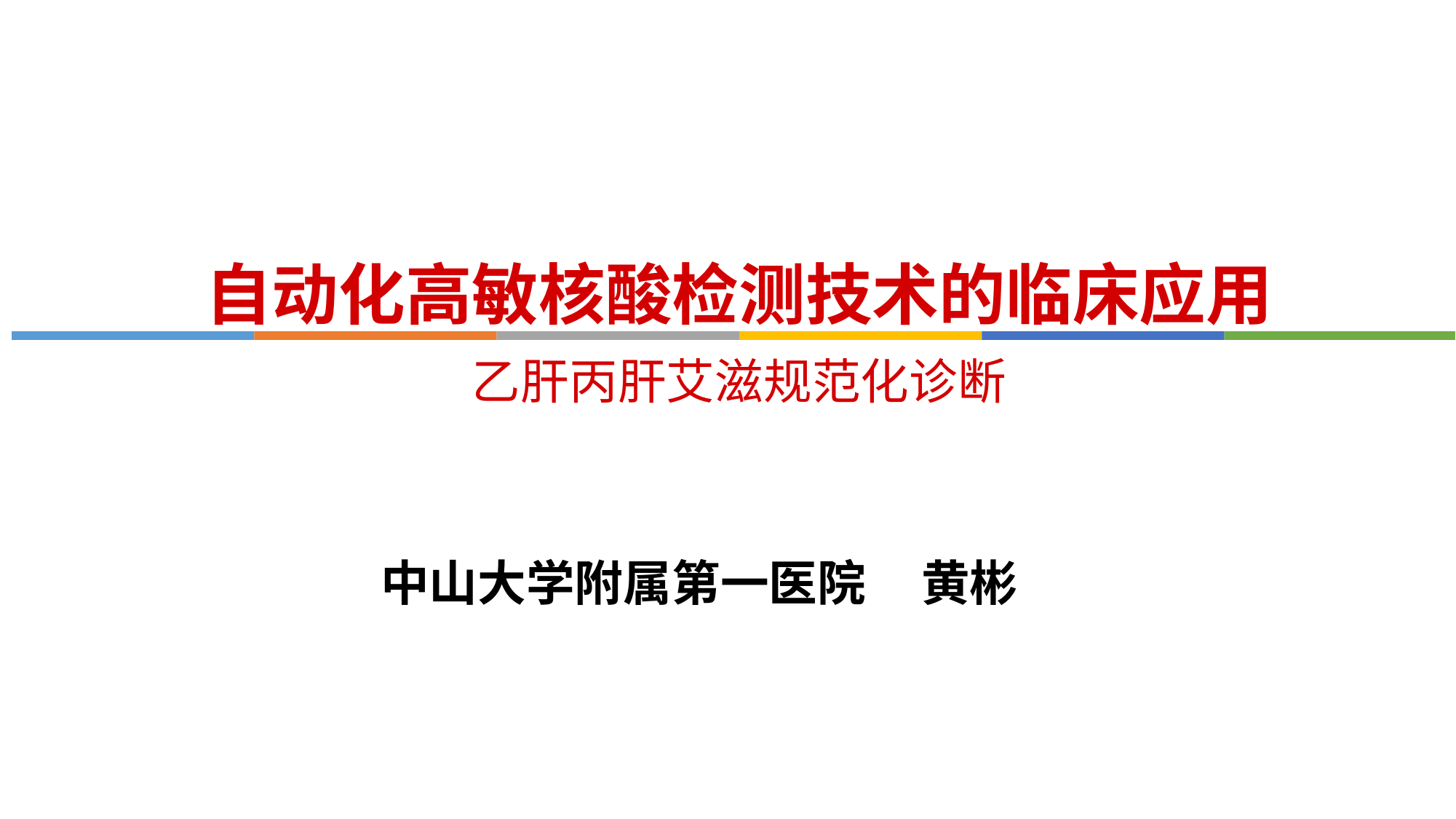

自动化高敏核酸检测技术的临床应用
乙肝丙肝艾滋规范化诊断

中山大学附属第一医院     黄彬